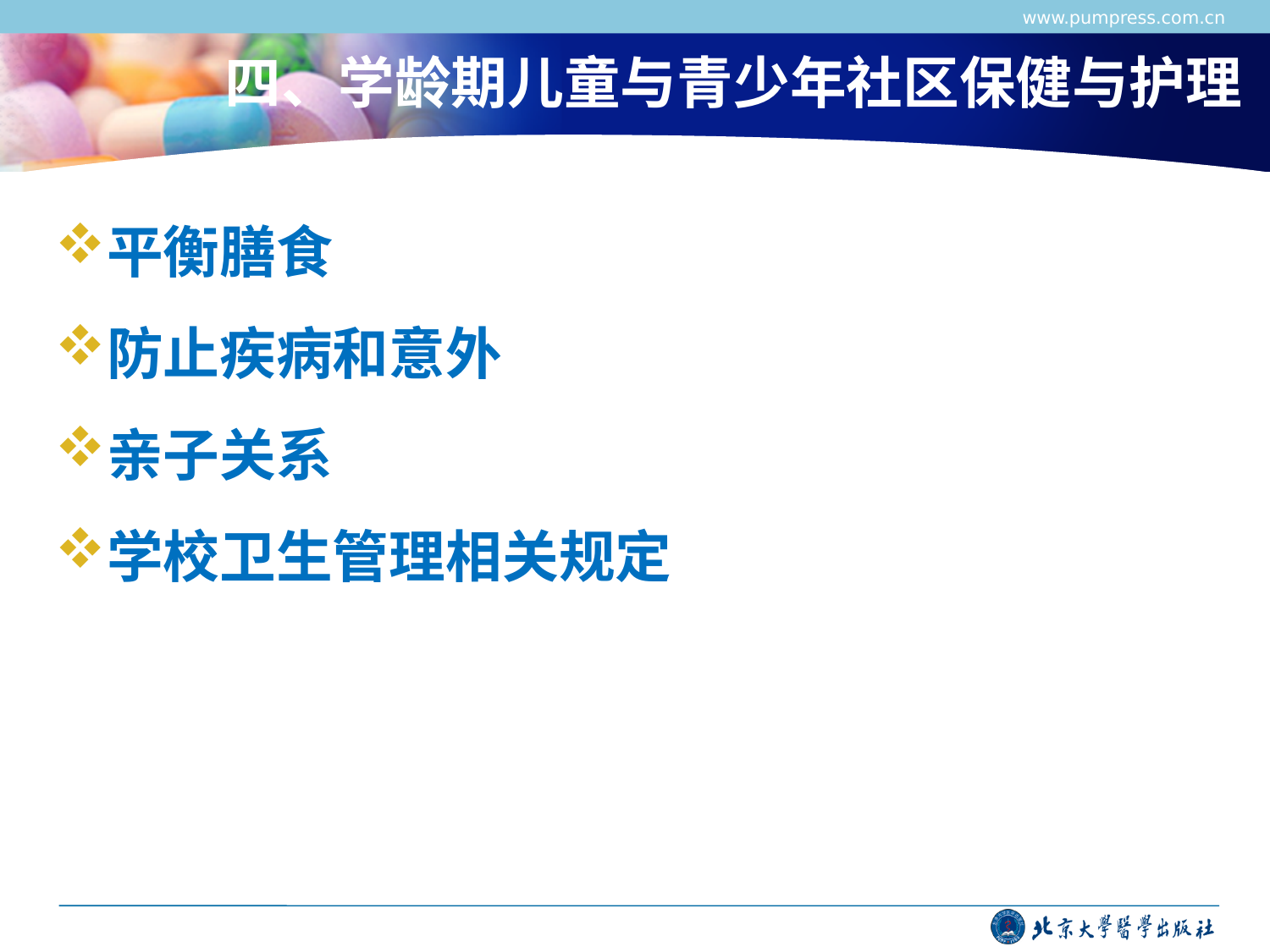

www.pumpress.com.cn
# 四、学龄期儿童与青少年社区保健与护理
平衡膳食
防止疾病和意外
亲子关系
学校卫生管理相关规定